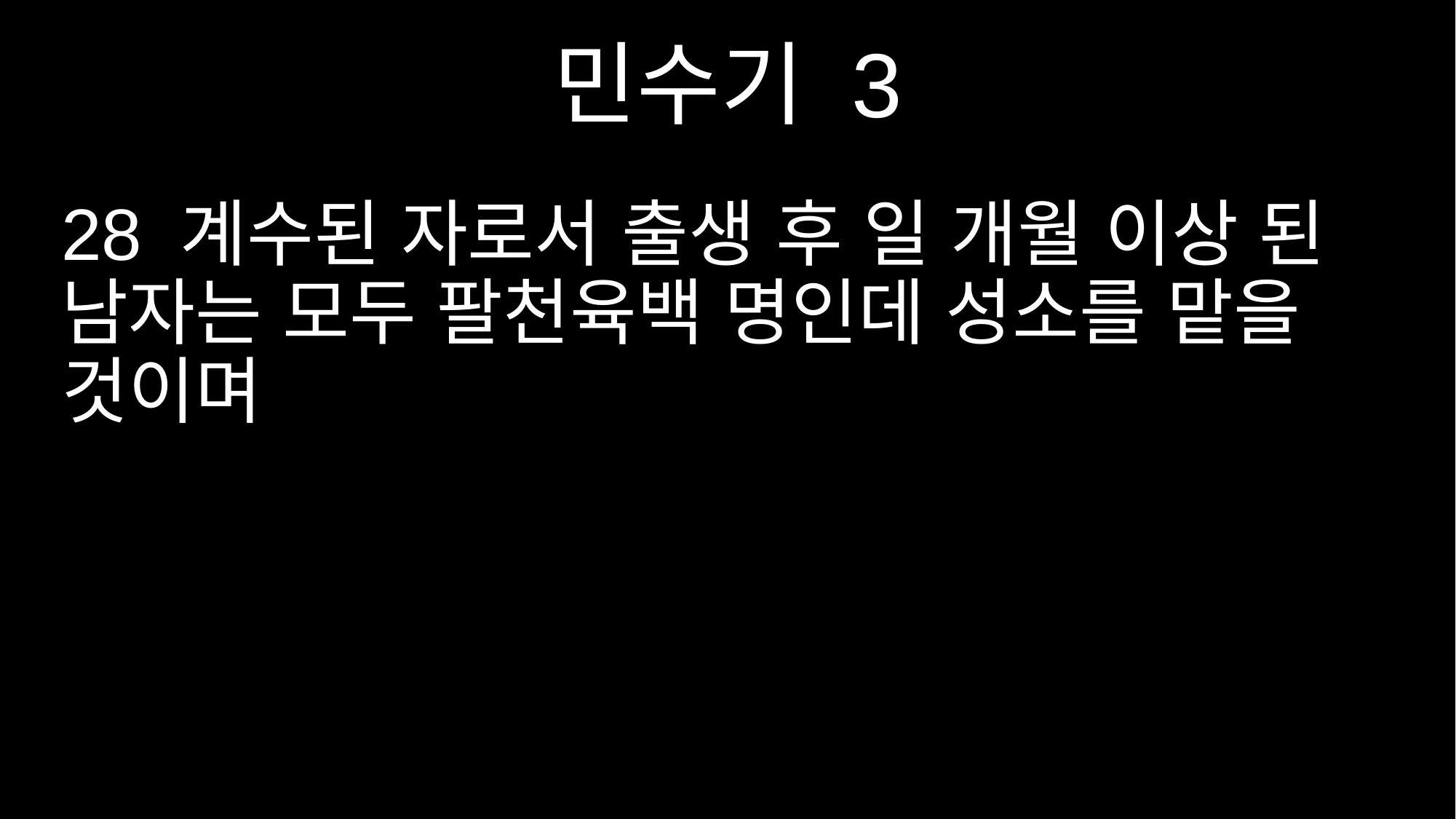

민수기 3
28 계수된 자로서 출생 후 일 개월 이상 된 남자는 모두 팔천육백 명인데 성소를 맡을 것이며